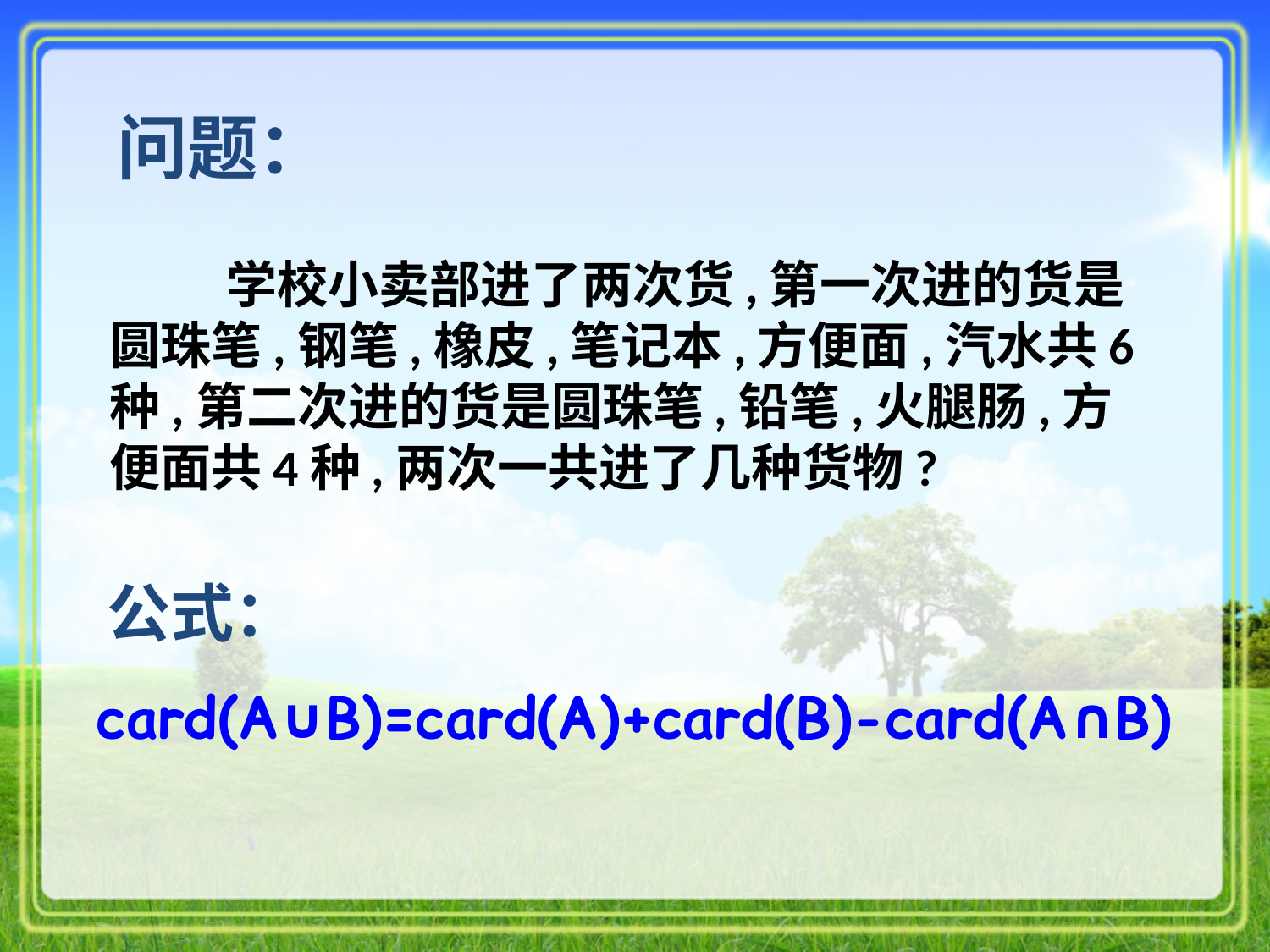

问题：
             学校小卖部进了两次货,第一次进的货是圆珠笔,钢笔,橡皮,笔记本,方便面,汽水共6种,第二次进的货是圆珠笔,铅笔,火腿肠,方便面共4种,两次一共进了几种货物?
公式：
card(A∪B)=card(A)+card(B)-card(A∩B)